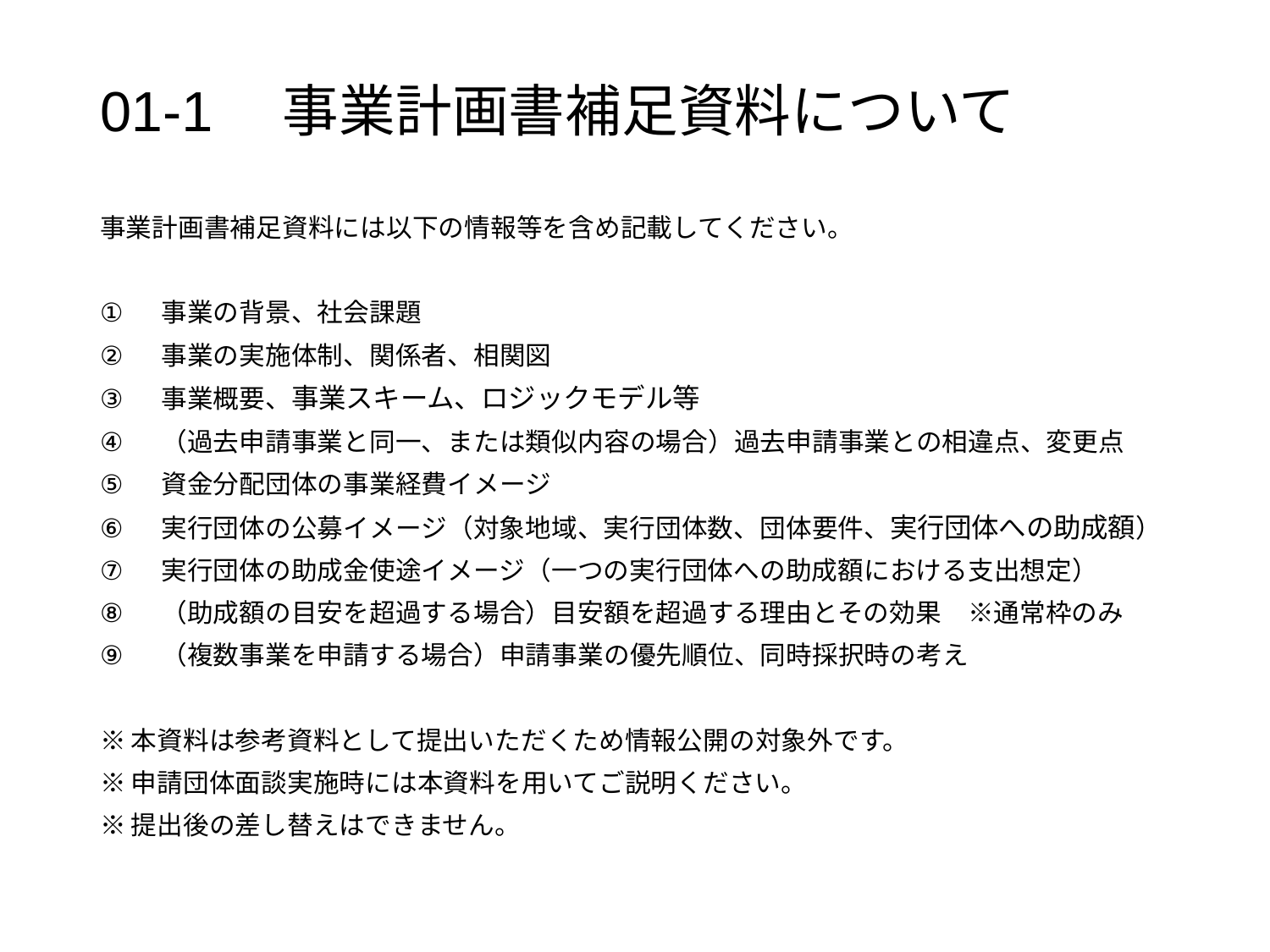

# 01-1　事業計画書補足資料について
事業計画書補足資料には以下の情報等を含め記載してください。

事業の背景、社会課題
事業の実施体制、関係者、相関図
事業概要、事業スキーム、ロジックモデル等
（過去申請事業と同一、または類似内容の場合）過去申請事業との相違点、変更点
資金分配団体の事業経費イメージ
実行団体の公募イメージ（対象地域、実行団体数、団体要件、実行団体への助成額）
実行団体の助成金使途イメージ（一つの実行団体への助成額における支出想定）
（助成額の目安を超過する場合）目安額を超過する理由とその効果　※通常枠のみ
（複数事業を申請する場合）申請事業の優先順位、同時採択時の考え

※本資料は参考資料として提出いただくため情報公開の対象外です。
※申請団体面談実施時には本資料を用いてご説明ください。
※提出後の差し替えはできません。